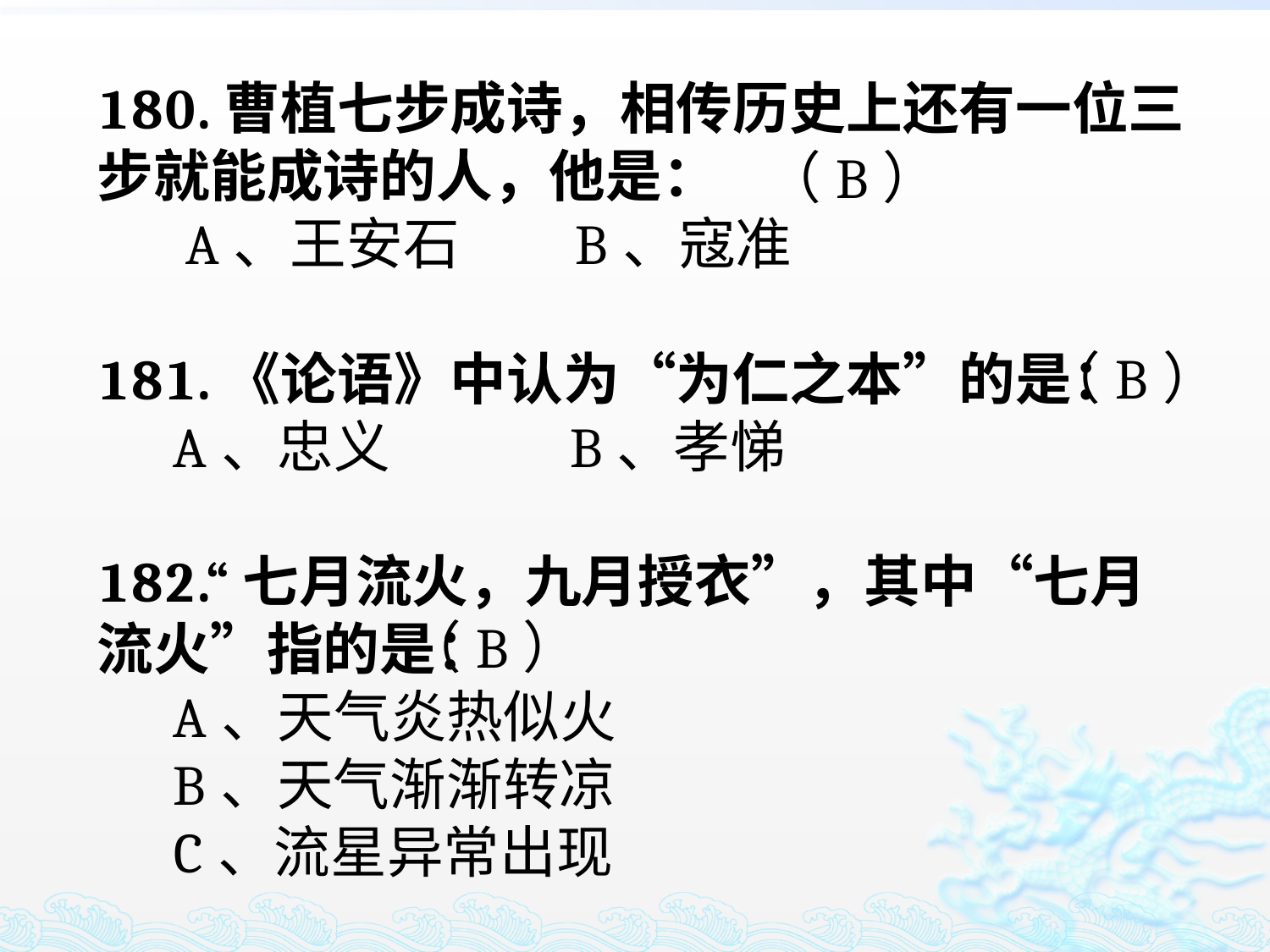

180.曹植七步成诗，相传历史上还有一位三步就能成诗的人，他是：
       A、王安石        B、寇准

181.《论语》中认为“为仁之本”的是：
      A、忠义             B、孝悌

182.“七月流火，九月授衣”，其中“七月流火”指的是：
      A、天气炎热似火
      B、天气渐渐转凉
      C、流星异常出现
（B）
（B）
（B）